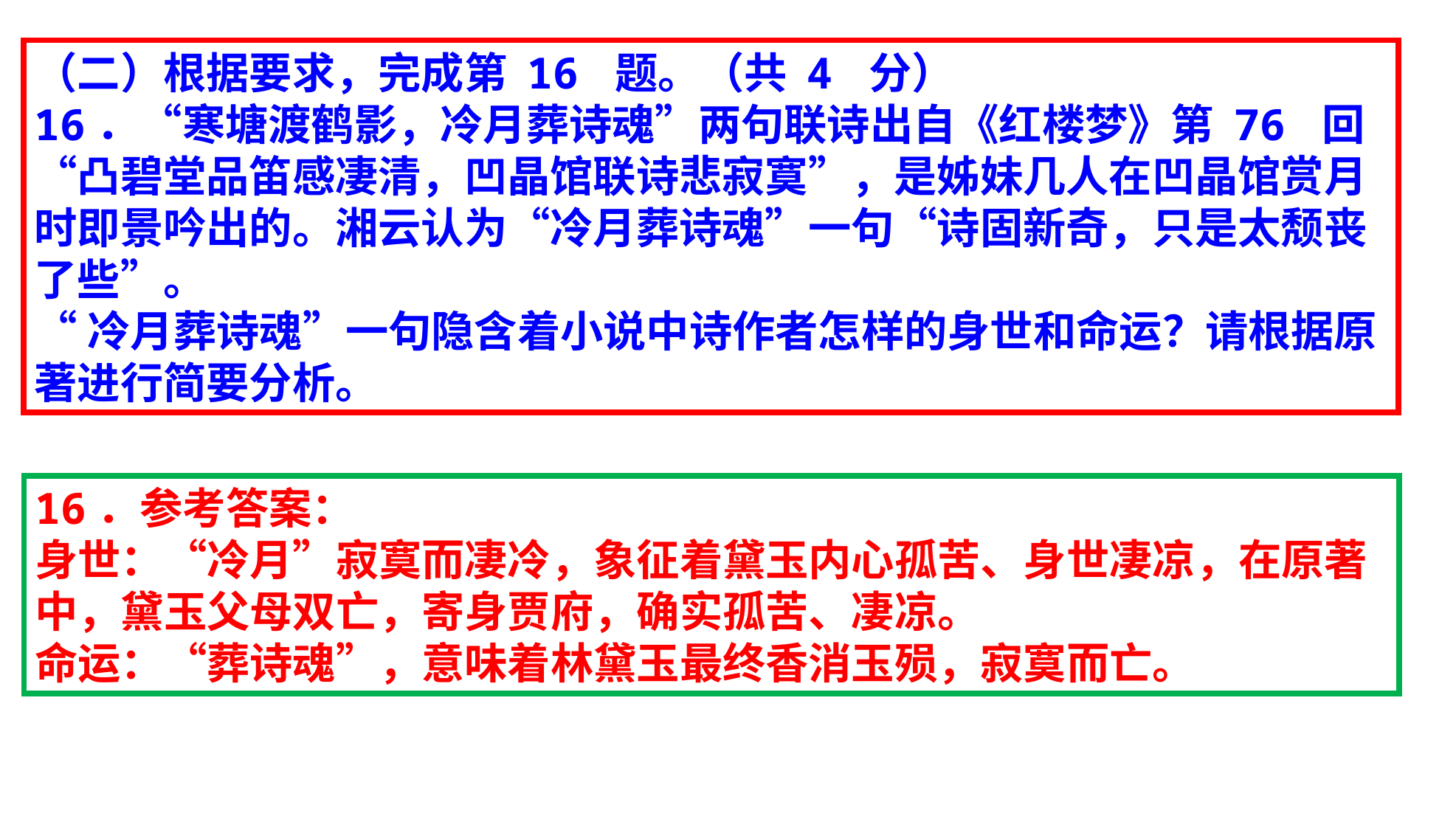

（二）根据要求，完成第 16 题。（共 4 分）
16．“寒塘渡鹤影，冷月葬诗魂”两句联诗出自《红楼梦》第 76 回“凸碧堂品笛感凄清，凹晶馆联诗悲寂寞”，是姊妹几人在凹晶馆赏月时即景吟出的。湘云认为“冷月葬诗魂”一句“诗固新奇，只是太颓丧了些”。
“冷月葬诗魂”一句隐含着小说中诗作者怎样的身世和命运？请根据原著进行简要分析。
16．参考答案：
身世：“冷月”寂寞而凄冷，象征着黛玉内心孤苦、身世凄凉，在原著中，黛玉父母双亡，寄身贾府，确实孤苦、凄凉。
命运：“葬诗魂”，意味着林黛玉最终香消玉殒，寂寞而亡。